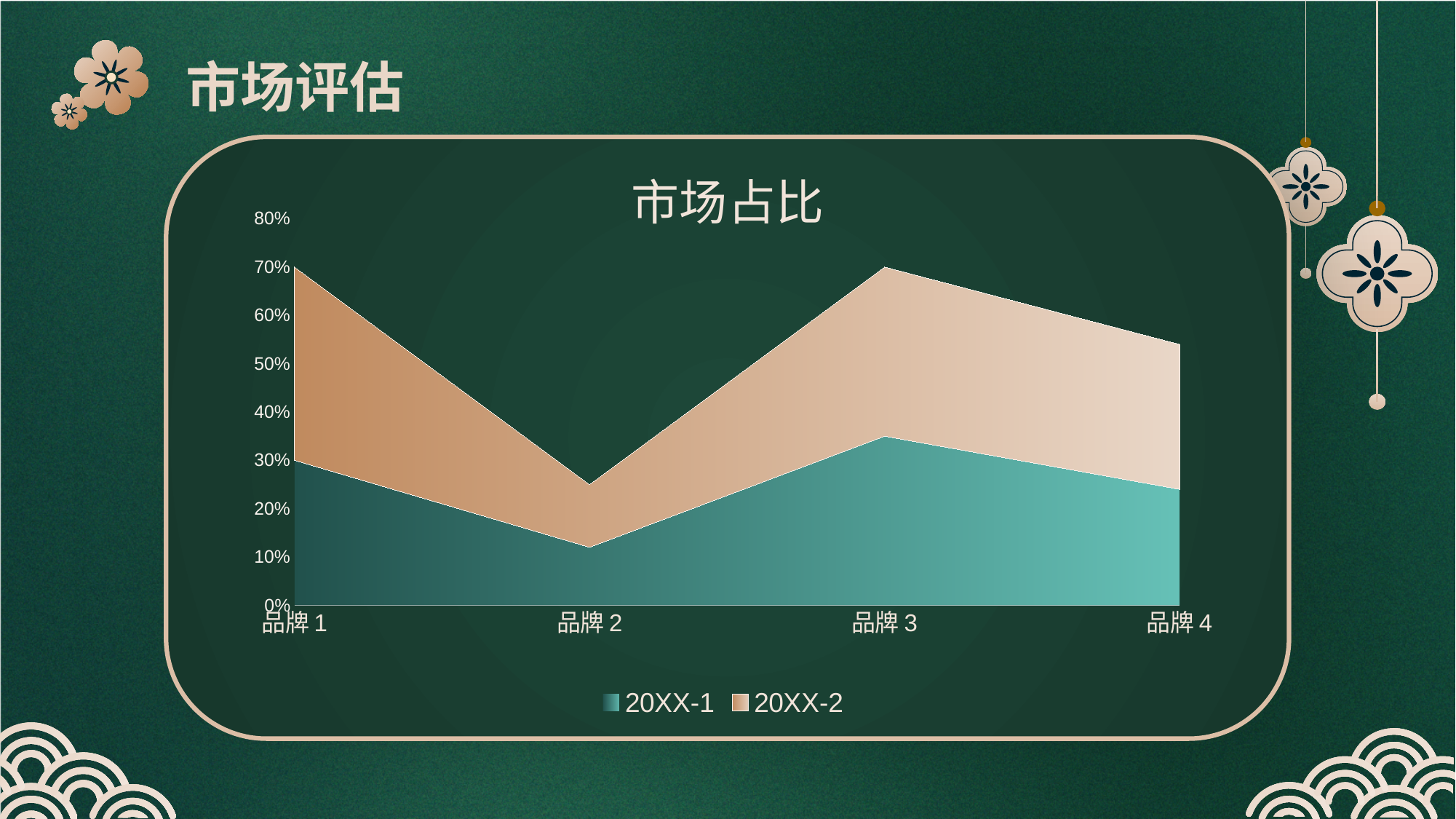

市场评估

### Chart: 市场占比

| Category | 20XX-1 | 20XX-2 |
|---|---|---|
| 品牌1 | 0.3 | 0.4 |
| 品牌2 | 0.12 | 0.13 |
| 品牌3 | 0.35 | 0.35 |
| 品牌4 | 0.24 | 0.3 |